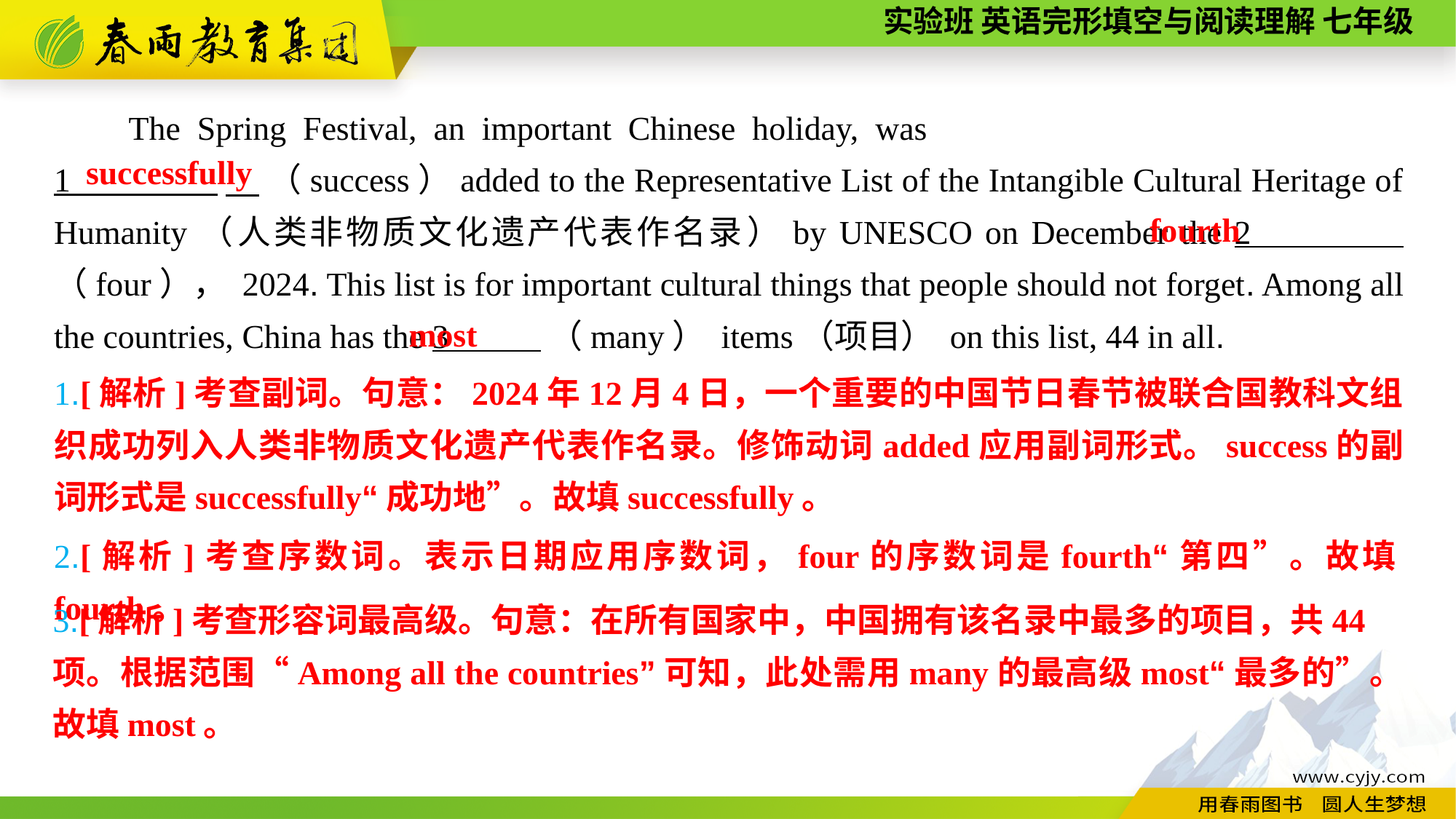

The  Spring  Festival,  an  important  Chinese  holiday,  was
1                　 （success）added to the Representative List of the Intangible Cultural Heritage of Humanity（人类非物质文化遗产代表作名录）by UNESCO on December the 2             （four）， 2024. This list is for important cultural things that people should not forget. Among all the countries, China has the 3           （many） items（项目） on this list, 44 in all.
 successfully
fourth
 most
1.[解析]考查副词。句意：2024年12月4日，一个重要的中国节日春节被联合国教科文组织成功列入人类非物质文化遗产代表作名录。修饰动词added应用副词形式。success的副词形式是successfully“成功地”。故填successfully。
2.[解析]考查序数词。表示日期应用序数词，four的序数词是fourth“第四”。故填fourth。
3.[解析]考查形容词最高级。句意：在所有国家中，中国拥有该名录中最多的项目，共44
项。根据范围“Among all the countries”可知，此处需用many的最高级most“最多的”。故填most。